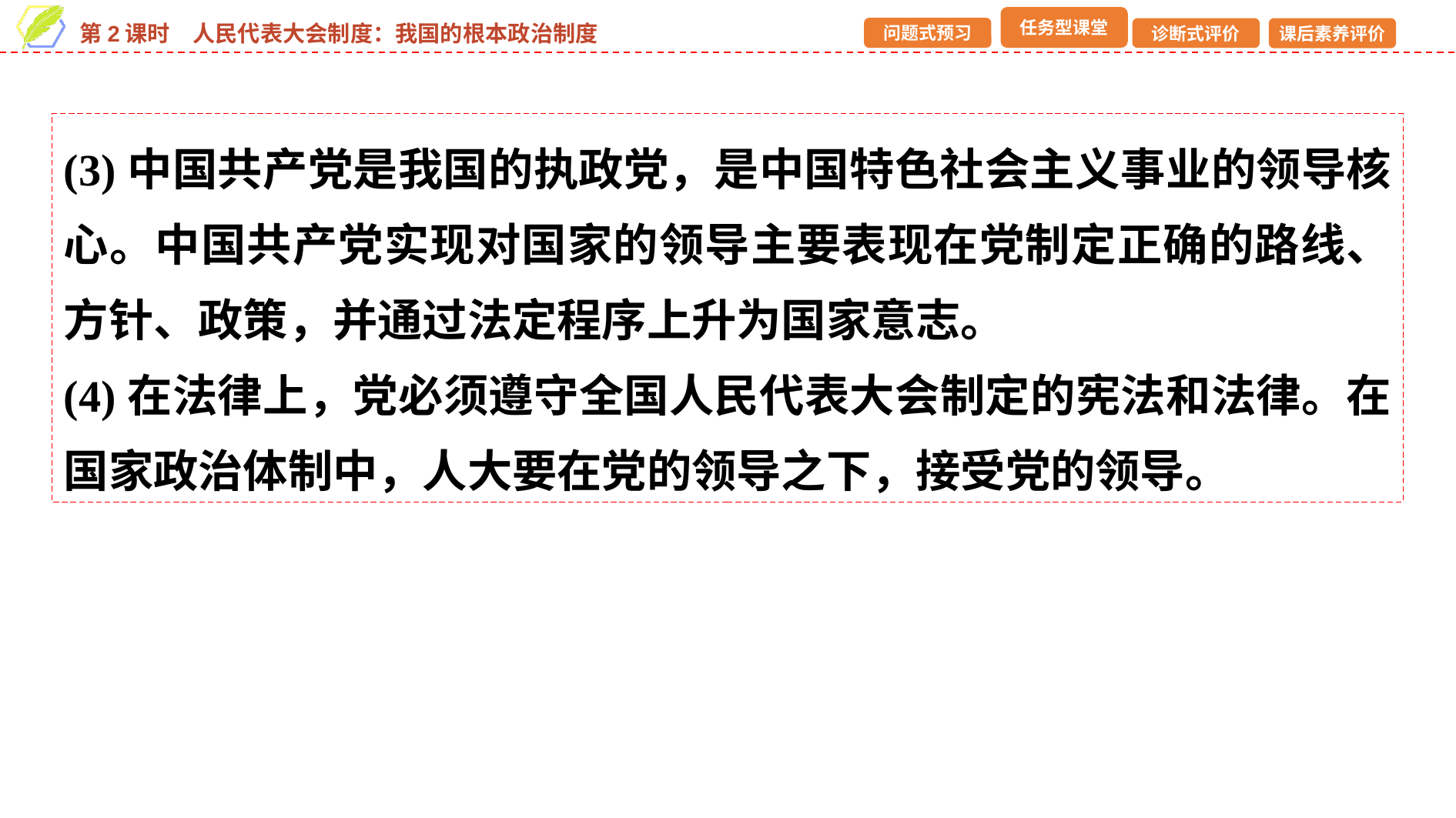

(3)中国共产党是我国的执政党，是中国特色社会主义事业的领导核心。中国共产党实现对国家的领导主要表现在党制定正确的路线、方针、政策，并通过法定程序上升为国家意志。
(4)在法律上，党必须遵守全国人民代表大会制定的宪法和法律。在国家政治体制中，人大要在党的领导之下，接受党的领导。